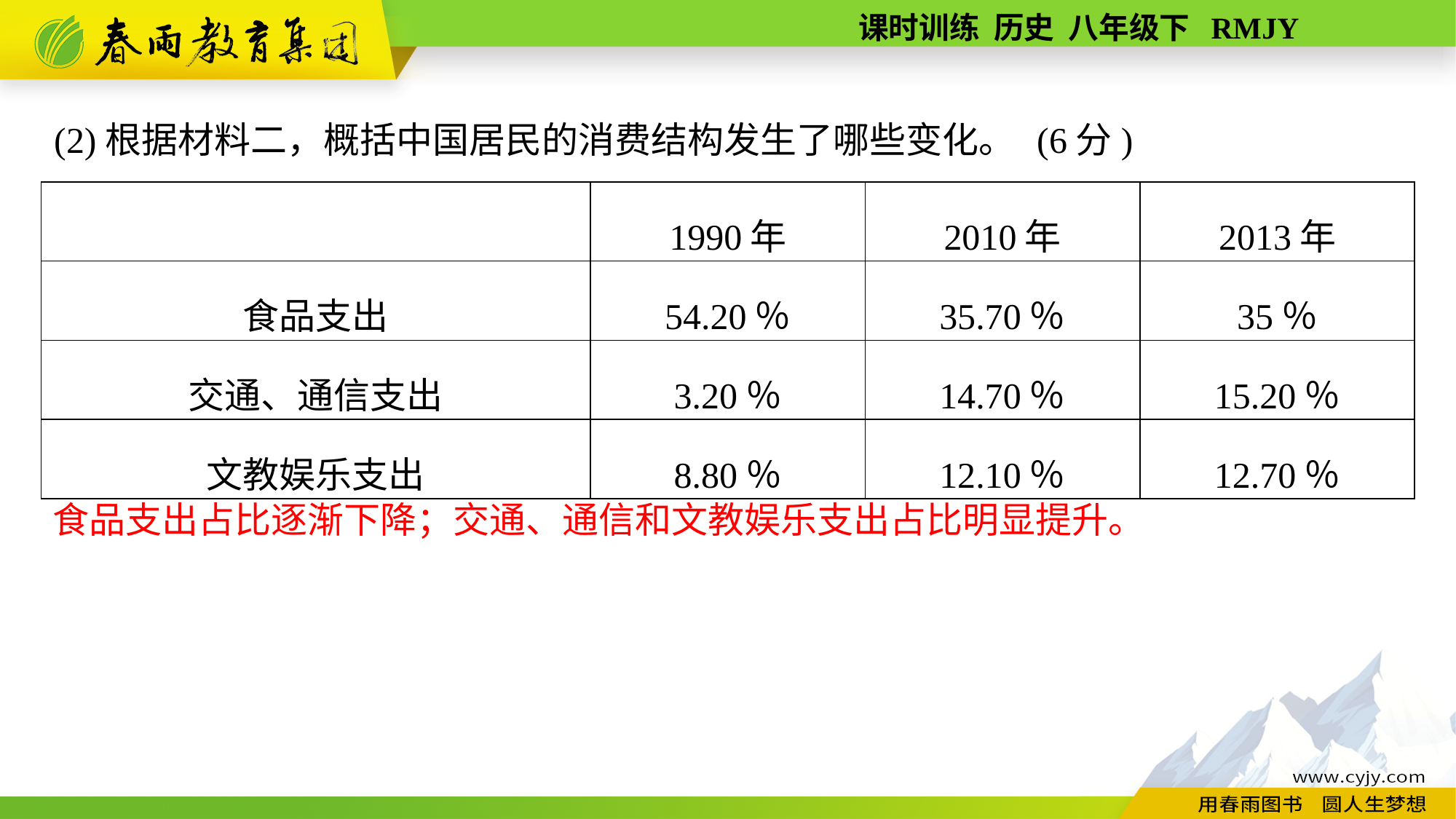

(2)根据材料二，概括中国居民的消费结构发生了哪些变化。	(6分)
|  | 1990年 | 2010年 | 2013年 |
| --- | --- | --- | --- |
| 食品支出 | 54.20％ | 35.70％ | 35％ |
| 交通、通信支出 | 3.20％ | 14.70％ | 15.20％ |
| 文教娱乐支出 | 8.80％ | 12.10％ | 12.70％ |
食品支出占比逐渐下降；交通、通信和文教娱乐支出占比明显提升。